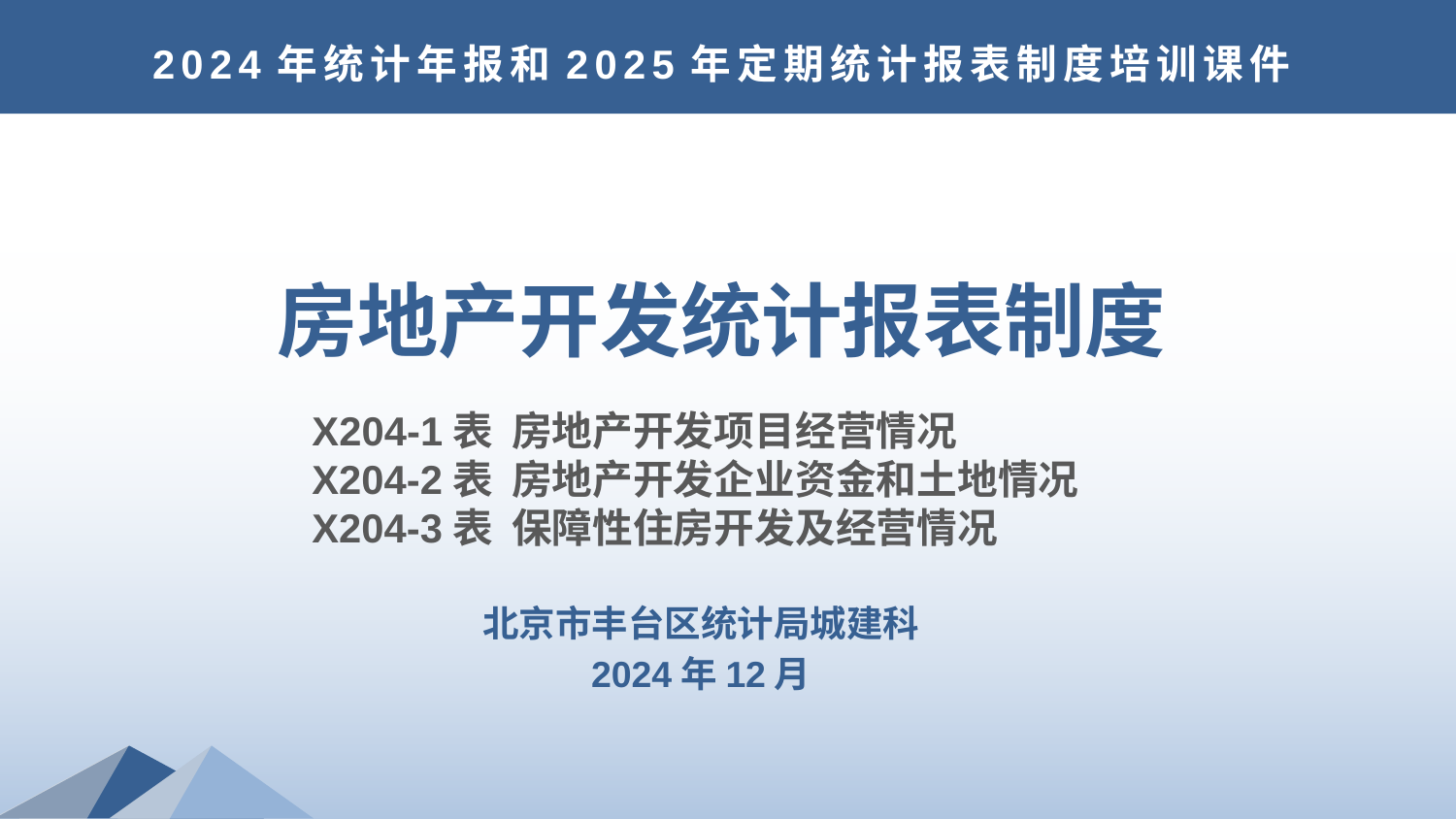

2024年统计年报和2025年定期统计报表制度培训课件

房地产开发统计报表制度

X204-1表  房地产开发项目经营情况
X204-2表  房地产开发企业资金和土地情况
X204-3表  保障性住房开发及经营情况
北京市丰台区统计局城建科
2024年12月